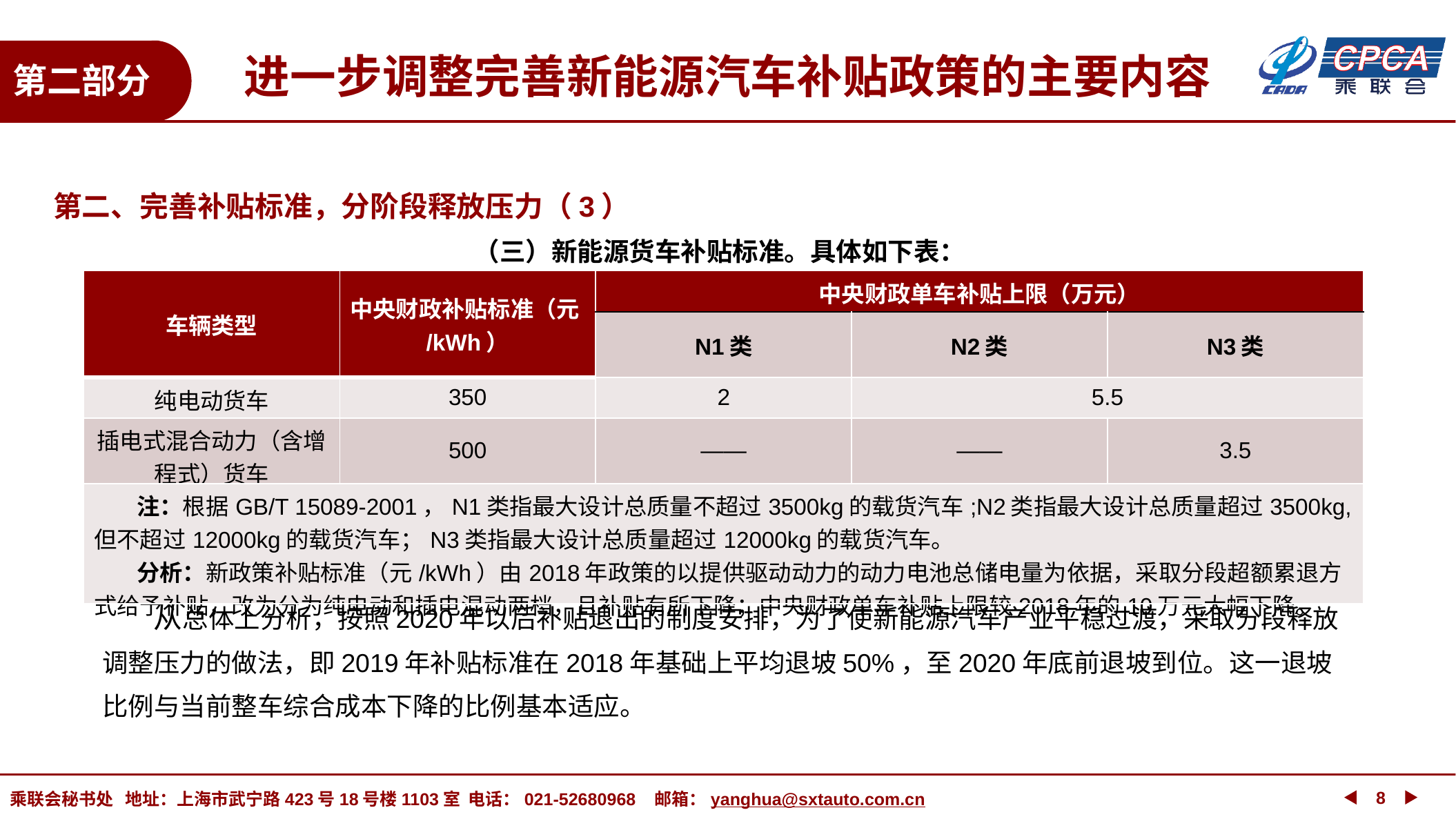

进一步调整完善新能源汽车补贴政策的主要内容
第二部分
第二、完善补贴标准，分阶段释放压力（3）
（三）新能源货车补贴标准。具体如下表：
| 车辆类型 | 中央财政补贴标准（元/kWh） | 中央财政单车补贴上限（万元） |  |  |
| --- | --- | --- | --- | --- |
|  |  | N1类 | N2类 | N3类 |
| 纯电动货车 | 350 | 2 | 5.5 |  |
| 插电式混合动力（含增程式）货车 | 500 | —— | —— | 3.5 |
| 注：根据GB/T 15089-2001，N1类指最大设计总质量不超过3500kg的载货汽车;N2类指最大设计总质量超过3500kg,但不超过12000kg的载货汽车；N3类指最大设计总质量超过12000kg的载货汽车。 分析：新政策补贴标准（元/kWh）由2018年政策的以提供驱动动力的动力电池总储电量为依据，采取分段超额累退方式给予补贴，改为分为纯电动和插电混动两档，且补贴有所下降；中央财政单车补贴上限较2018年的10万元大幅下降。 |  |  |  |  |
       从总体上分析，按照2020年以后补贴退出的制度安排，为了使新能源汽车产业平稳过渡，采取分段释放调整压力的做法，即2019年补贴标准在2018年基础上平均退坡50%，至2020年底前退坡到位。这一退坡比例与当前整车综合成本下降的比例基本适应。